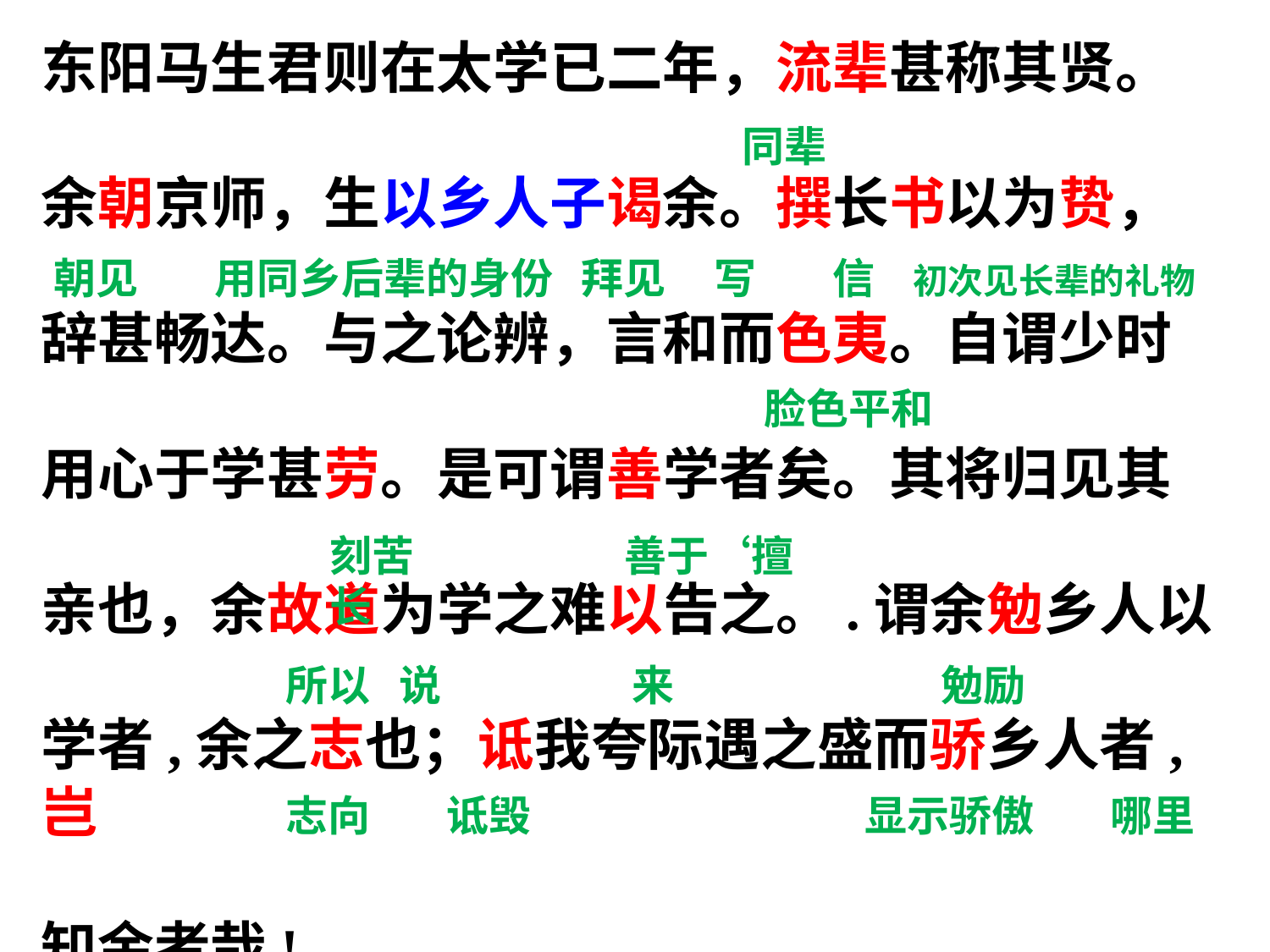

东阳马生君则在太学已二年，流辈甚称其贤。

余朝京师，生以乡人子谒余。撰长书以为贽，

辞甚畅达。与之论辨，言和而色夷。自谓少时

用心于学甚劳。是可谓善学者矣。其将归见其

亲也，余故道为学之难以告之。.谓余勉乡人以

学者,余之志也；诋我夸际遇之盛而骄乡人者,岂

知余者哉!
同辈
朝见        用同乡后辈的身份   拜见     写        信    初次见长辈的礼物
脸色平和
刻苦                      善于‘擅长

所以   说                    来                            勉励
志向        诋毁                                   显示骄傲        哪里